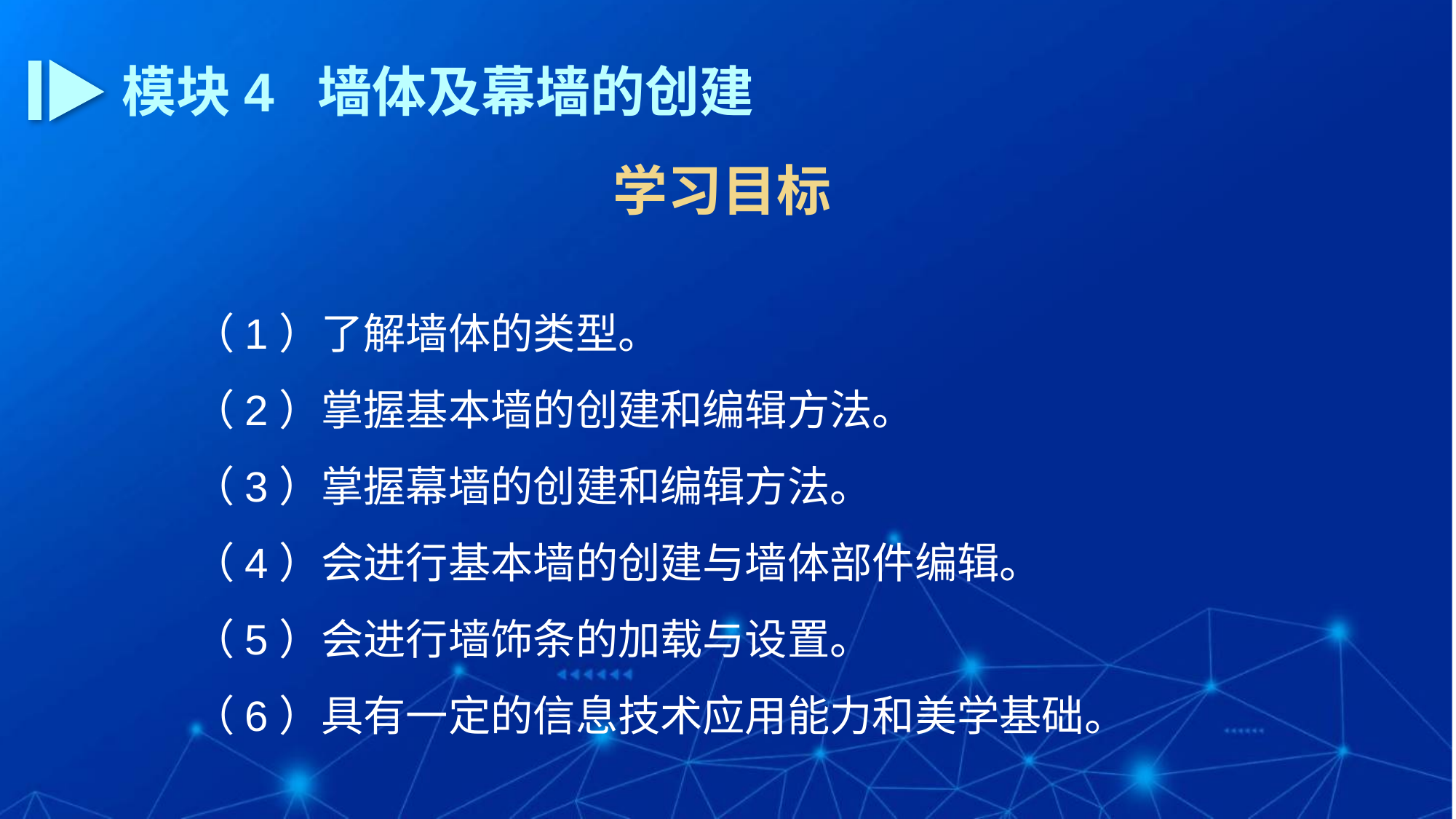

模块4  墙体及幕墙的创建

学习目标
（1）了解墙体的类型。
（2）掌握基本墙的创建和编辑方法。
（3）掌握幕墙的创建和编辑方法。
（4）会进行基本墙的创建与墙体部件编辑。
（5）会进行墙饰条的加载与设置。
（6）具有一定的信息技术应用能力和美学基础。